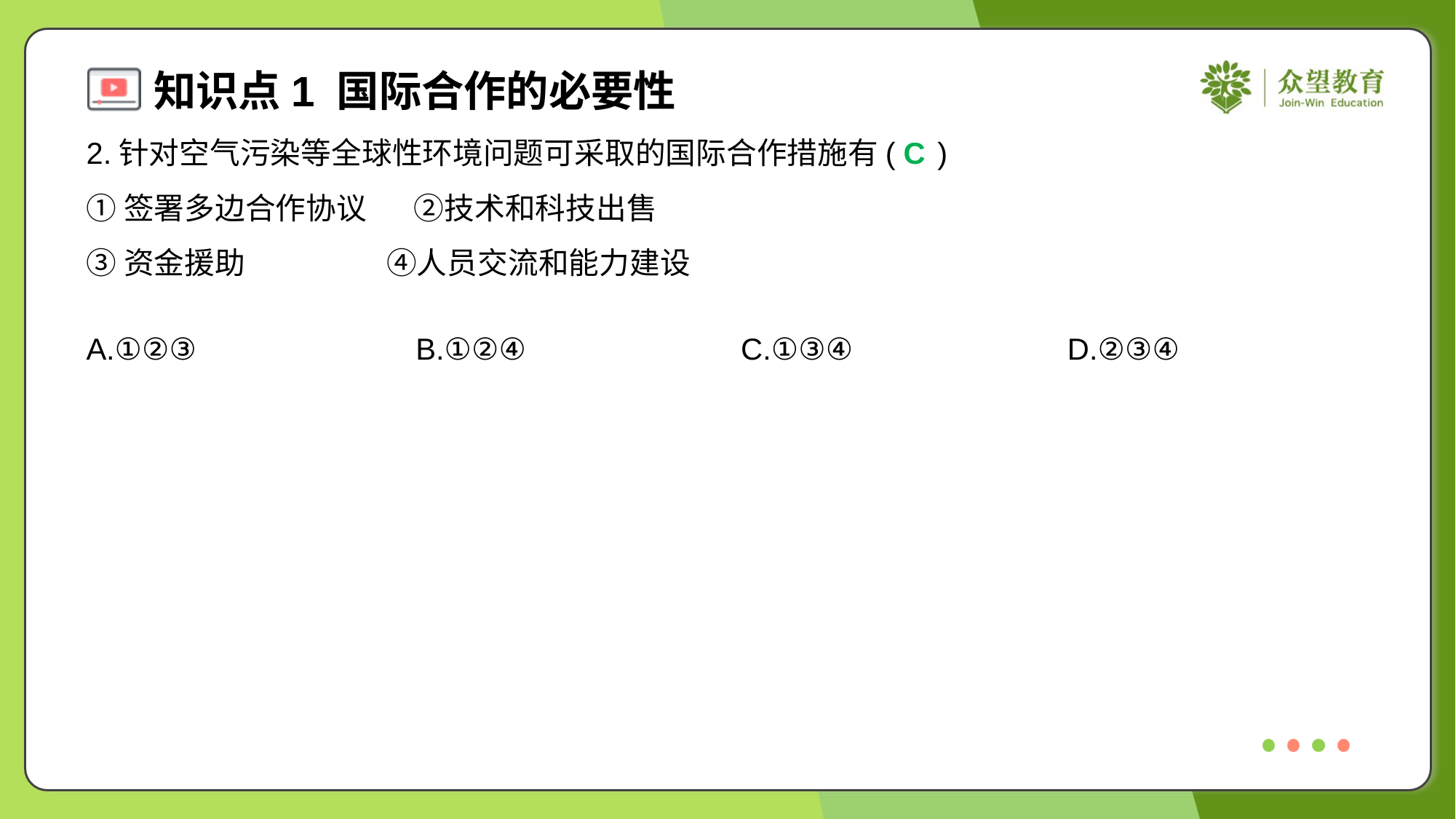

2.针对空气污染等全球性环境问题可采取的国际合作措施有(     )
C
①签署多边合作协议       ②技术和科技出售
③资金援助                     ④人员交流和能力建设
A.①②③	B.①②④	C.①③④	D.②③④